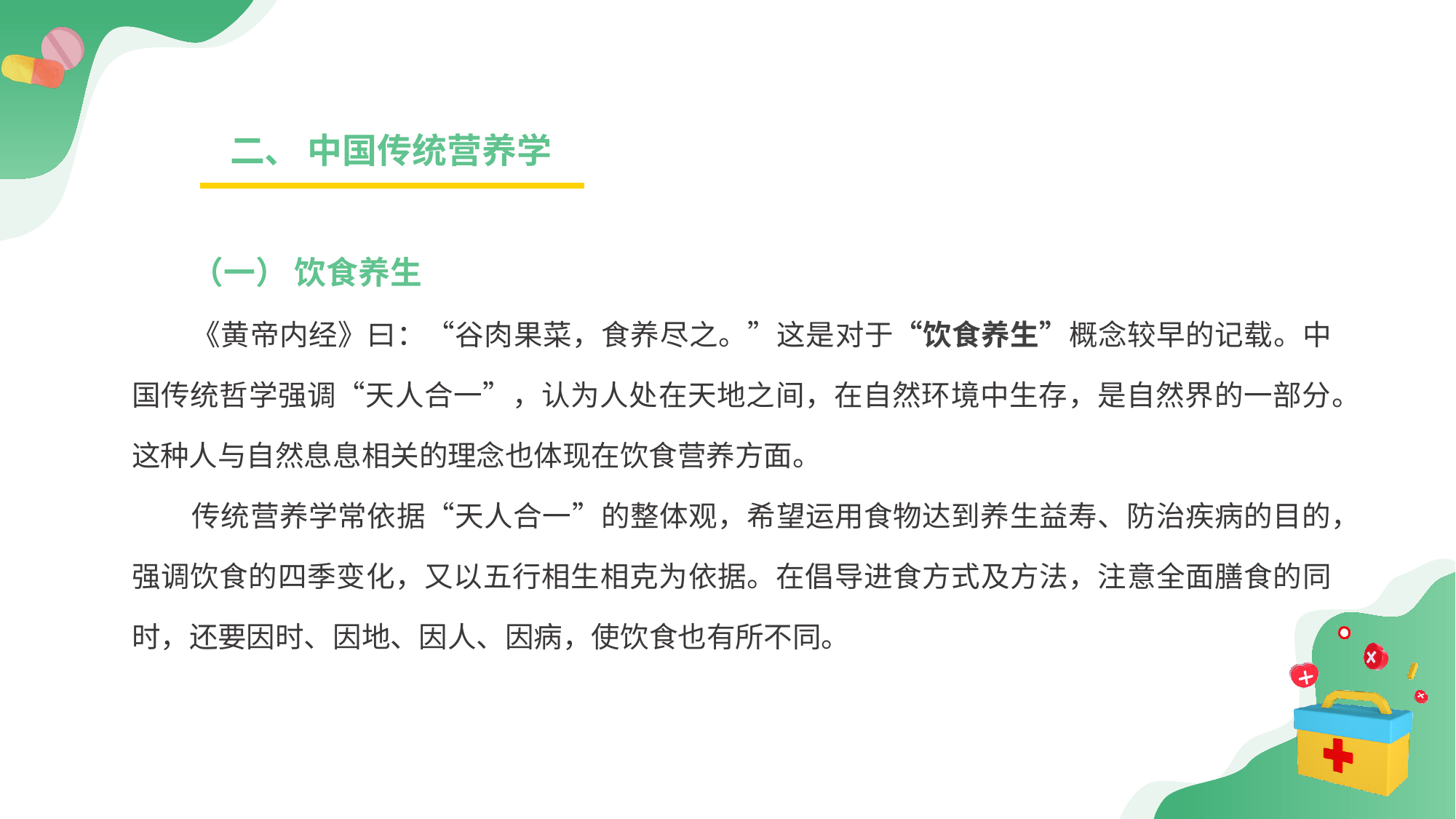

二、 中国传统营养学
（一） 饮食养生
《黄帝内经》曰：“谷肉果菜，食养尽之。”这是对于“饮食养生”概念较早的记载。中国传统哲学强调“天人合一”，认为人处在天地之间，在自然环境中生存，是自然界的一部分。这种人与自然息息相关的理念也体现在饮食营养方面。
传统营养学常依据“天人合一”的整体观，希望运用食物达到养生益寿、防治疾病的目的，强调饮食的四季变化，又以五行相生相克为依据。在倡导进食方式及方法，注意全面膳食的同时，还要因时、因地、因人、因病，使饮食也有所不同。